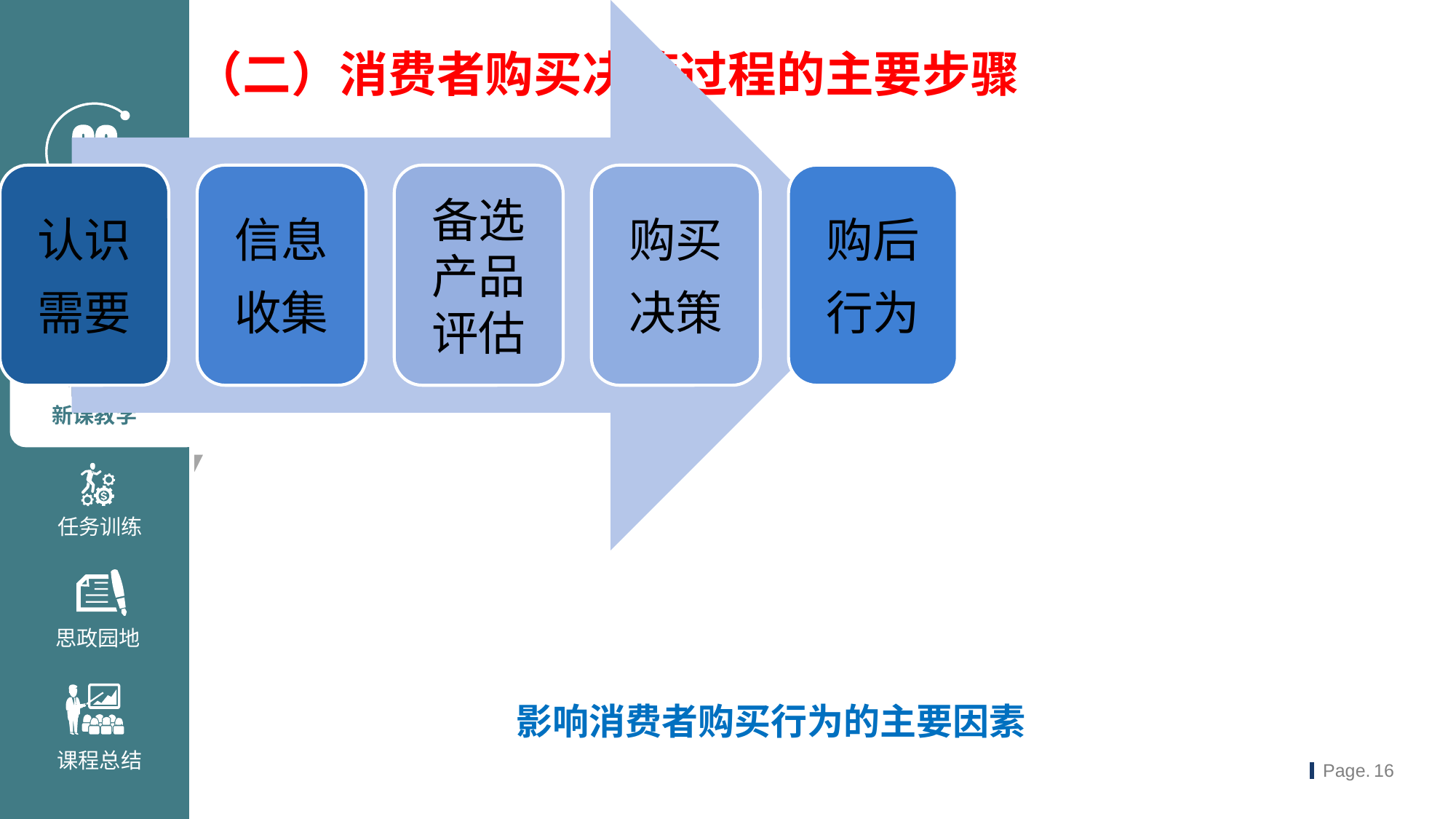

（二）消费者购买决策过程的主要步骤
认识
需要
信息
收集
备选产品评估
购买
决策
购后
行为
影响消费者购买行为的主要因素